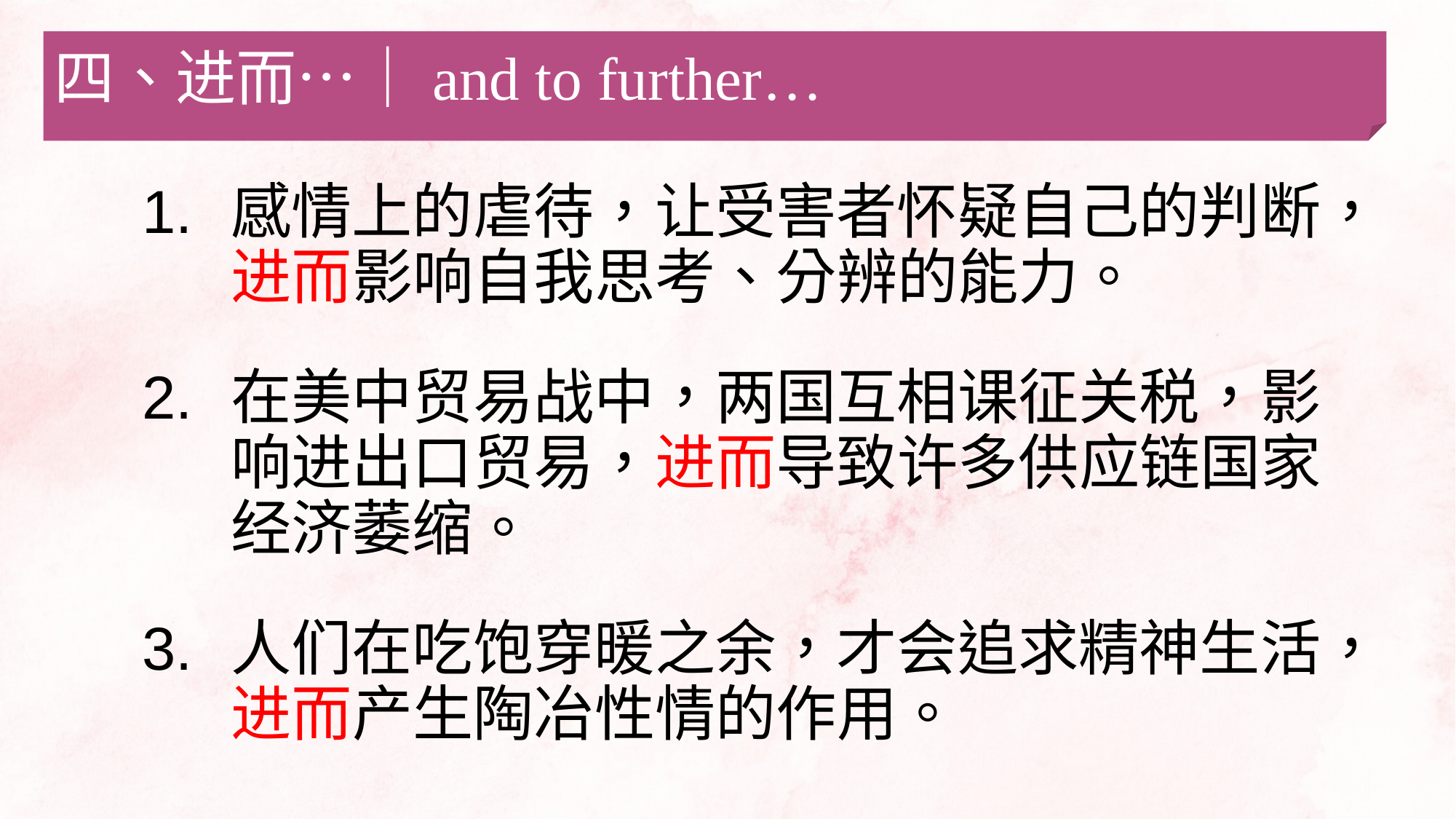

四、进而…｜and to further…
感情上的虐待，让受害者怀疑自己的判断，进而影响自我思考、分辨的能力。
在美中贸易战中，两国互相课征关税，影响进出口贸易，进而导致许多供应链国家经济萎缩。
人们在吃饱穿暖之余，才会追求精神生活，进而产生陶冶性情的作用。